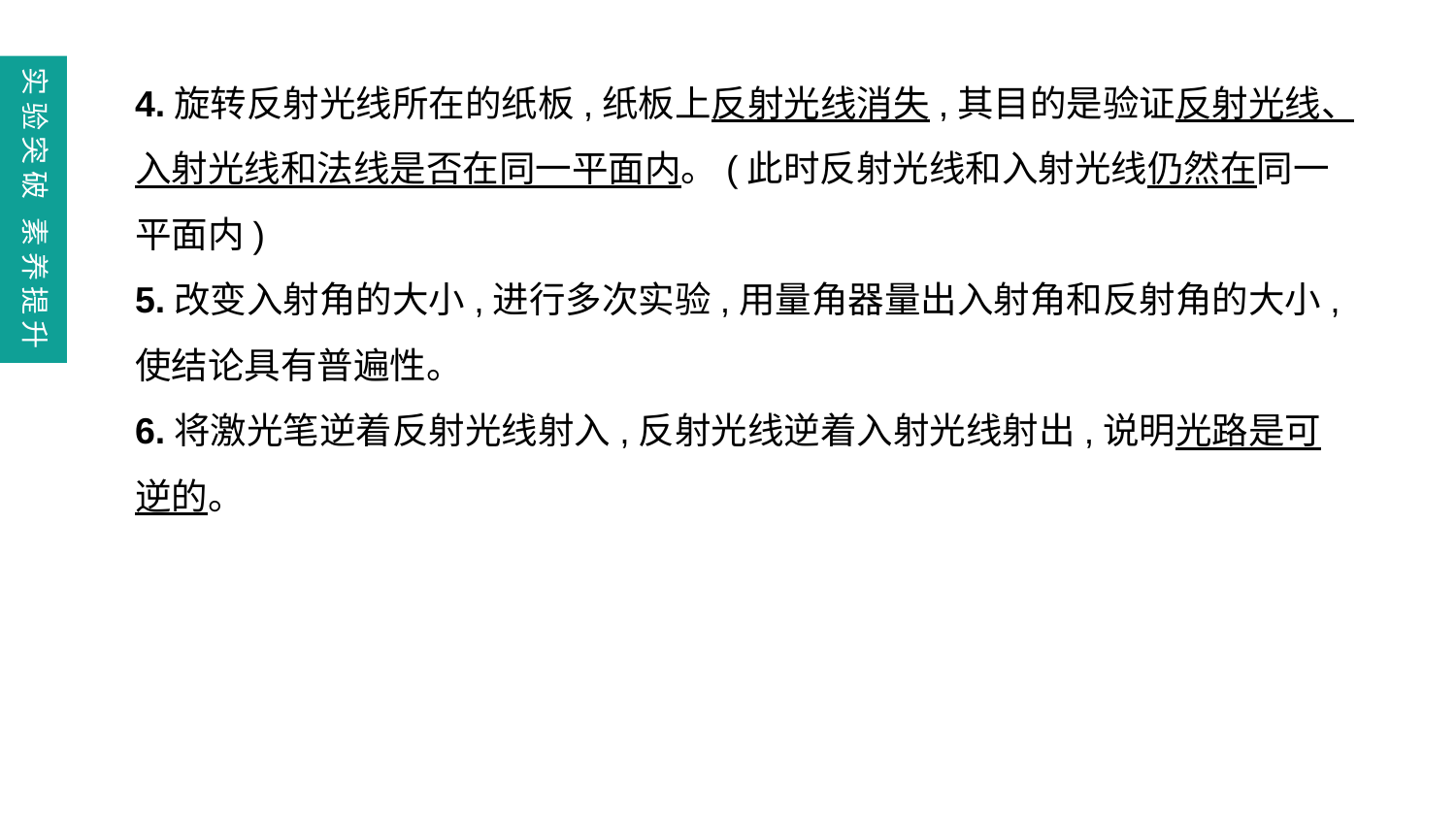

4.旋转反射光线所在的纸板,纸板上反射光线消失,其目的是验证反射光线、入射光线和法线是否在同一平面内。(此时反射光线和入射光线仍然在同一平面内)
5.改变入射角的大小,进行多次实验,用量角器量出入射角和反射角的大小,使结论具有普遍性。
6.将激光笔逆着反射光线射入,反射光线逆着入射光线射出,说明光路是可逆的。

实验突破 素养提升